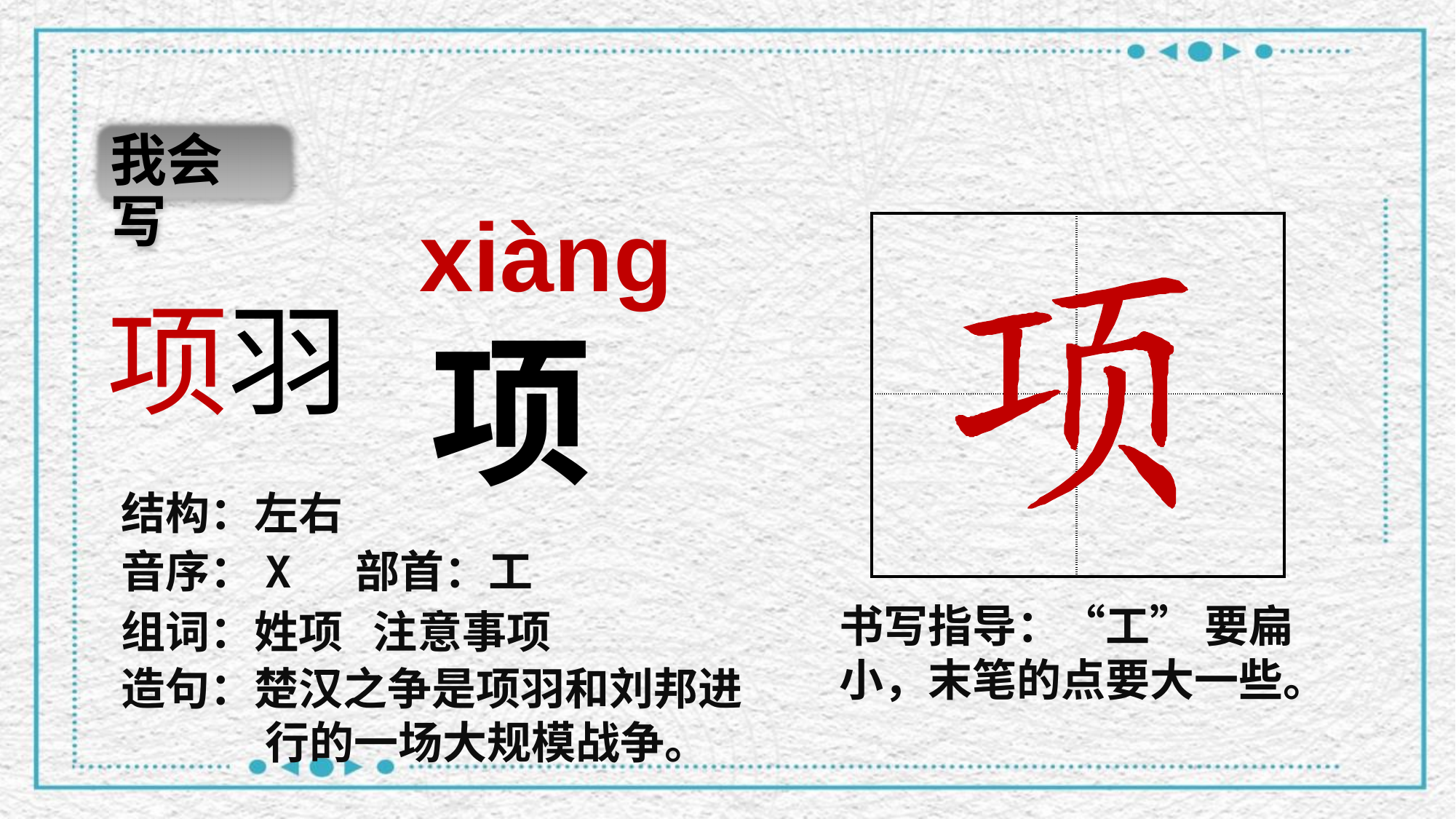

我会写
xiàng
|  |  |
| --- | --- |
|  |  |

项羽

项

结构：左右
音序：X  部首：工
书写指导：“工” 要扁小，末笔的点要大一些。
组词：姓项   注意事项
造句：楚汉之争是项羽和刘邦进行的一场大规模战争。